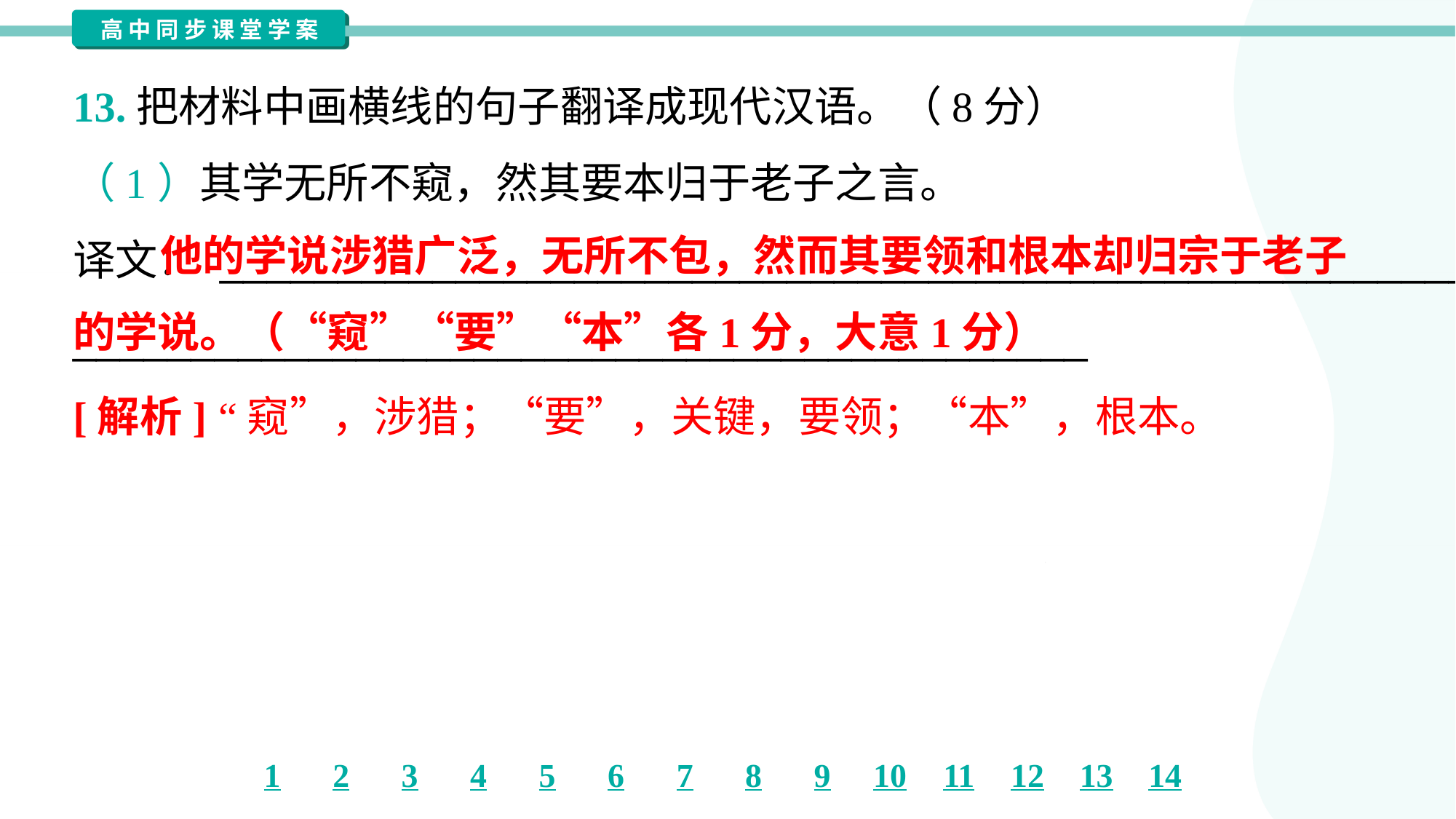

13.把材料中画横线的句子翻译成现代汉语。（8分）
（1）其学无所不窥，然其要本归于老子之言。
译文： ______________________________________________________
___________________________________________
        他的学说涉猎广泛，无所不包，然而其要领和根本却归宗于老子的学说。（“窥”“要”“本”各1分，大意1分）
[解析] “窥”，涉猎；“要”，关键，要领；“本”，根本。